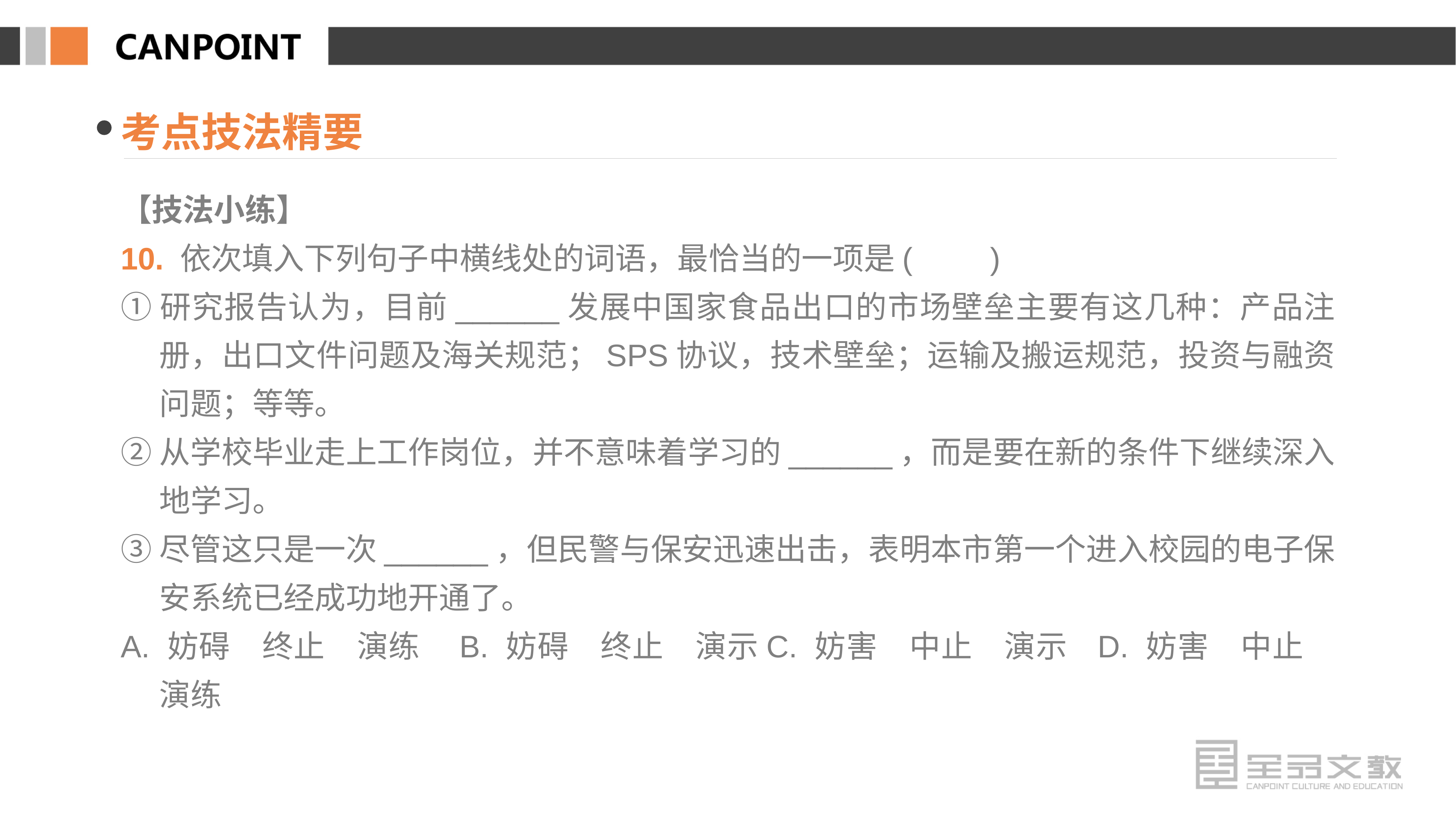

考点技法精要

【技法小练】
10. 依次填入下列句子中横线处的词语，最恰当的一项是(　　)
①研究报告认为，目前______发展中国家食品出口的市场壁垒主要有这几种：产品注册，出口文件问题及海关规范；SPS协议，技术壁垒；运输及搬运规范，投资与融资问题；等等。
②从学校毕业走上工作岗位，并不意味着学习的______，而是要在新的条件下继续深入地学习。
③尽管这只是一次______，但民警与保安迅速出击，表明本市第一个进入校园的电子保安系统已经成功地开通了。
A. 妨碍　终止　演练　B. 妨碍　终止　演示C. 妨害　中止　演示   D. 妨害　中止　演练